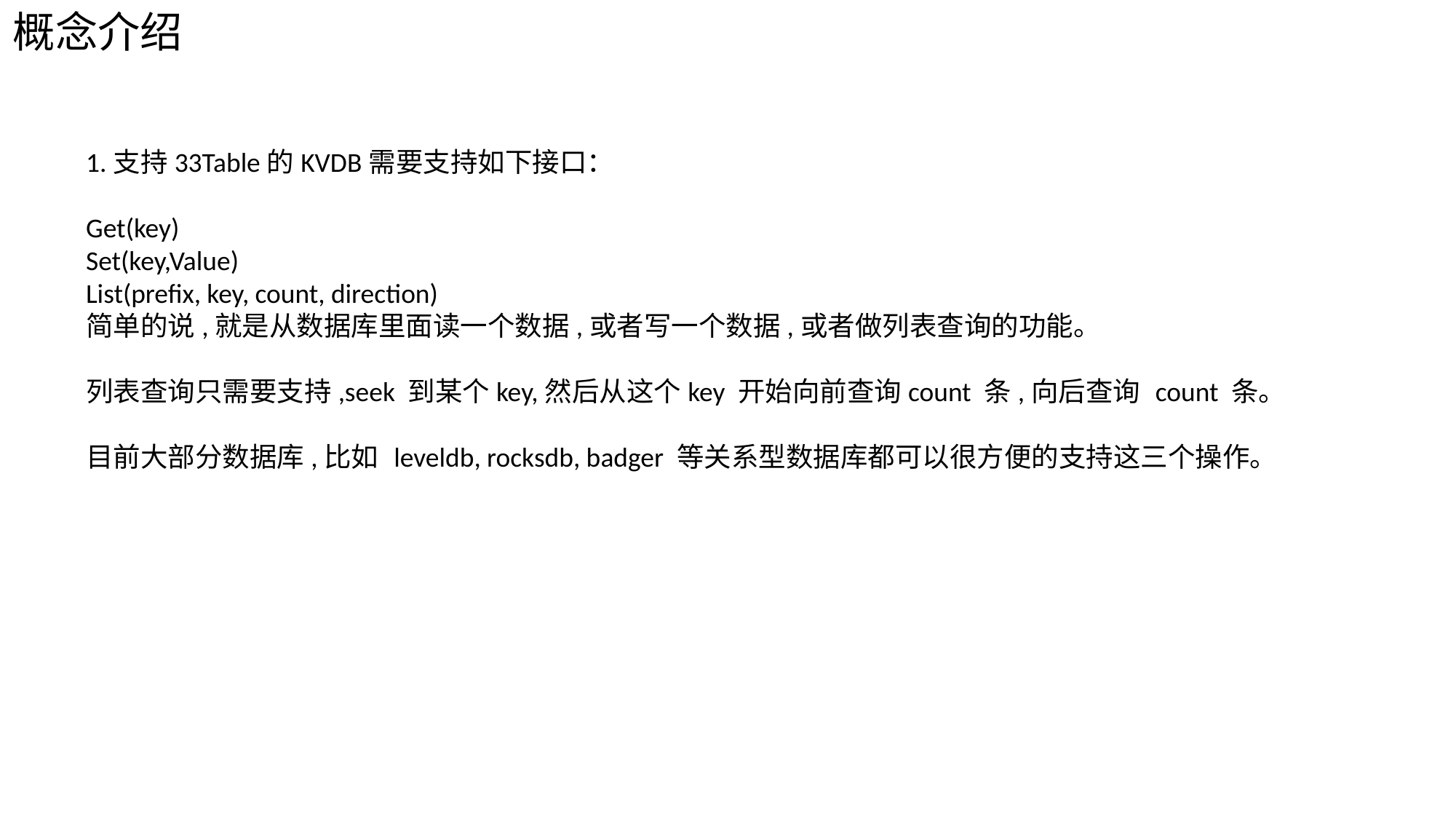

概念介绍
1.支持33Table的KVDB需要支持如下接口：

Get(key)
Set(key,Value)
List(prefix, key, count, direction)
简单的说,就是从数据库里面读一个数据,或者写一个数据,或者做列表查询的功能。

列表查询只需要支持,seek 到某个key,然后从这个key 开始向前查询count 条,向后查询 count 条。

目前大部分数据库,比如 leveldb, rocksdb, badger 等关系型数据库都可以很方便的支持这三个操作。